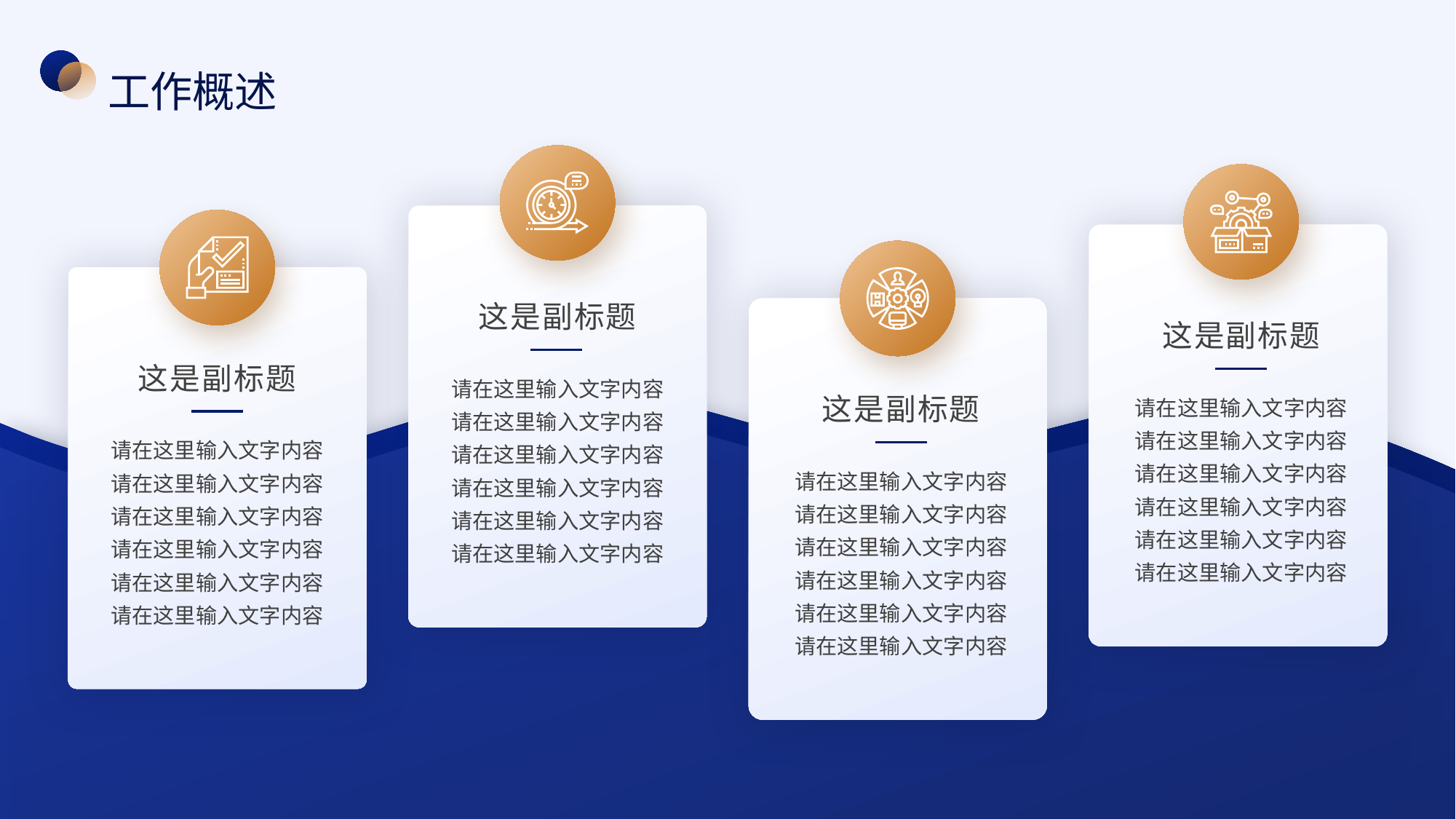

工作概述

这是副标题
请在这里输入文字内容
请在这里输入文字内容
请在这里输入文字内容
请在这里输入文字内容
请在这里输入文字内容
请在这里输入文字内容

这是副标题
请在这里输入文字内容
请在这里输入文字内容
请在这里输入文字内容
请在这里输入文字内容
请在这里输入文字内容
请在这里输入文字内容

这是副标题
请在这里输入文字内容
请在这里输入文字内容
请在这里输入文字内容
请在这里输入文字内容
请在这里输入文字内容
请在这里输入文字内容

这是副标题
请在这里输入文字内容
请在这里输入文字内容
请在这里输入文字内容
请在这里输入文字内容
请在这里输入文字内容
请在这里输入文字内容